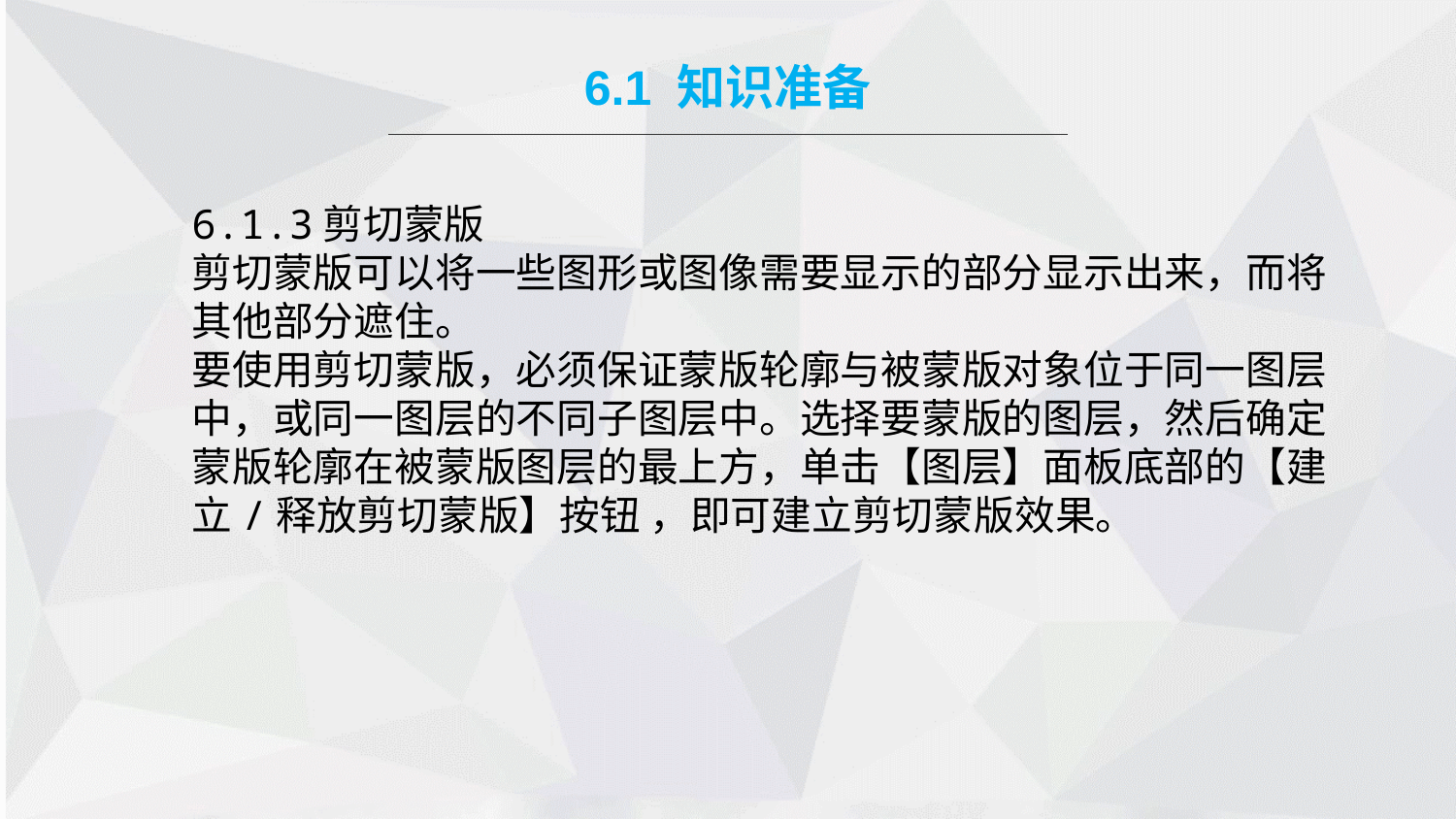

6.1 知识准备
6.1.3剪切蒙版
剪切蒙版可以将一些图形或图像需要显示的部分显示出来，而将其他部分遮住。
要使用剪切蒙版，必须保证蒙版轮廓与被蒙版对象位于同一图层中，或同一图层的不同子图层中。选择要蒙版的图层，然后确定蒙版轮廓在被蒙版图层的最上方，单击【图层】面板底部的【建立/释放剪切蒙版】按钮 ，即可建立剪切蒙版效果。